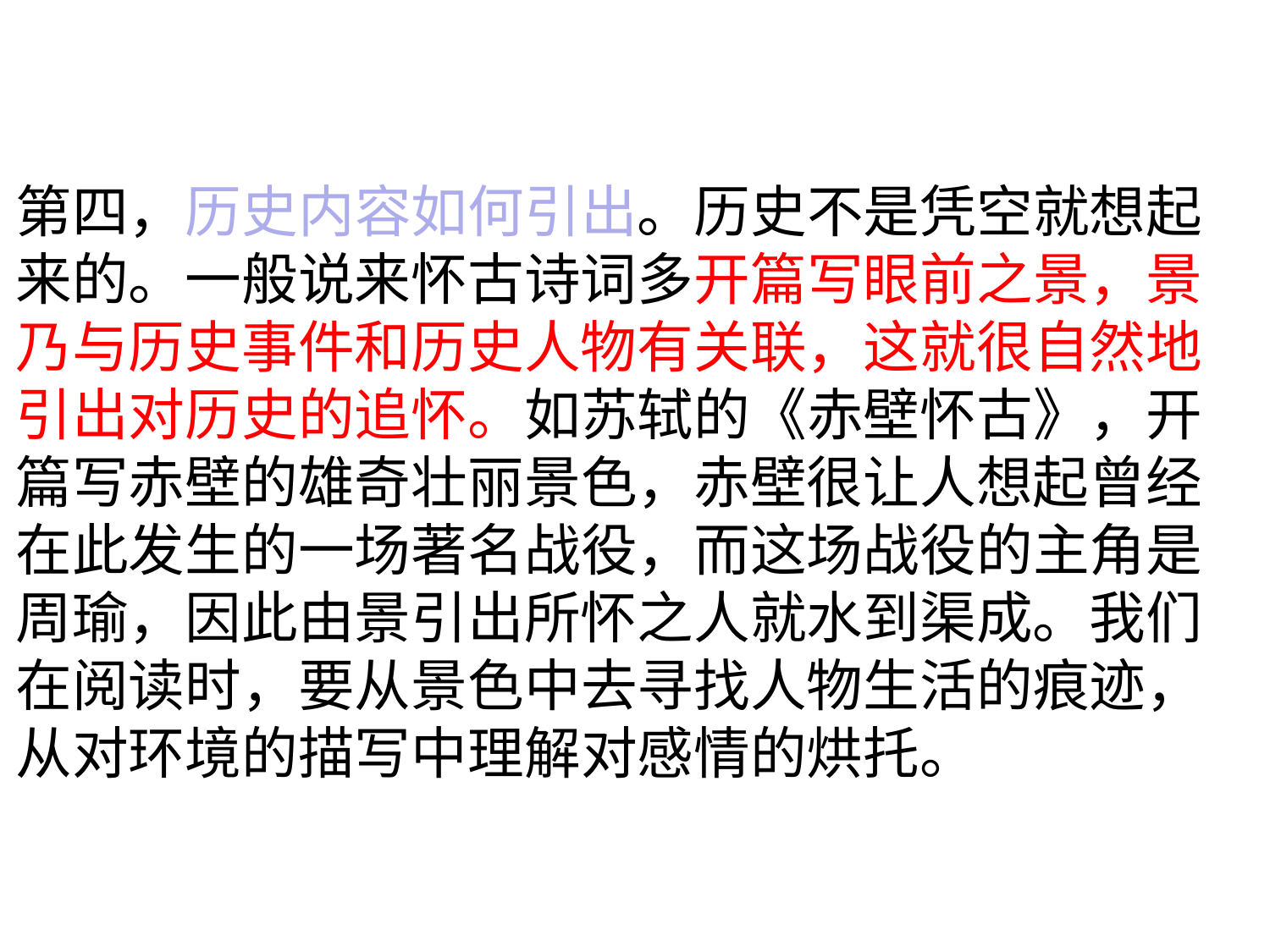

第四，历史内容如何引出。历史不是凭空就想起来的。一般说来怀古诗词多开篇写眼前之景，景乃与历史事件和历史人物有关联，这就很自然地引出对历史的追怀。如苏轼的《赤壁怀古》，开篇写赤壁的雄奇壮丽景色，赤壁很让人想起曾经在此发生的一场著名战役，而这场战役的主角是周瑜，因此由景引出所怀之人就水到渠成。我们在阅读时，要从景色中去寻找人物生活的痕迹，从对环境的描写中理解对感情的烘托。